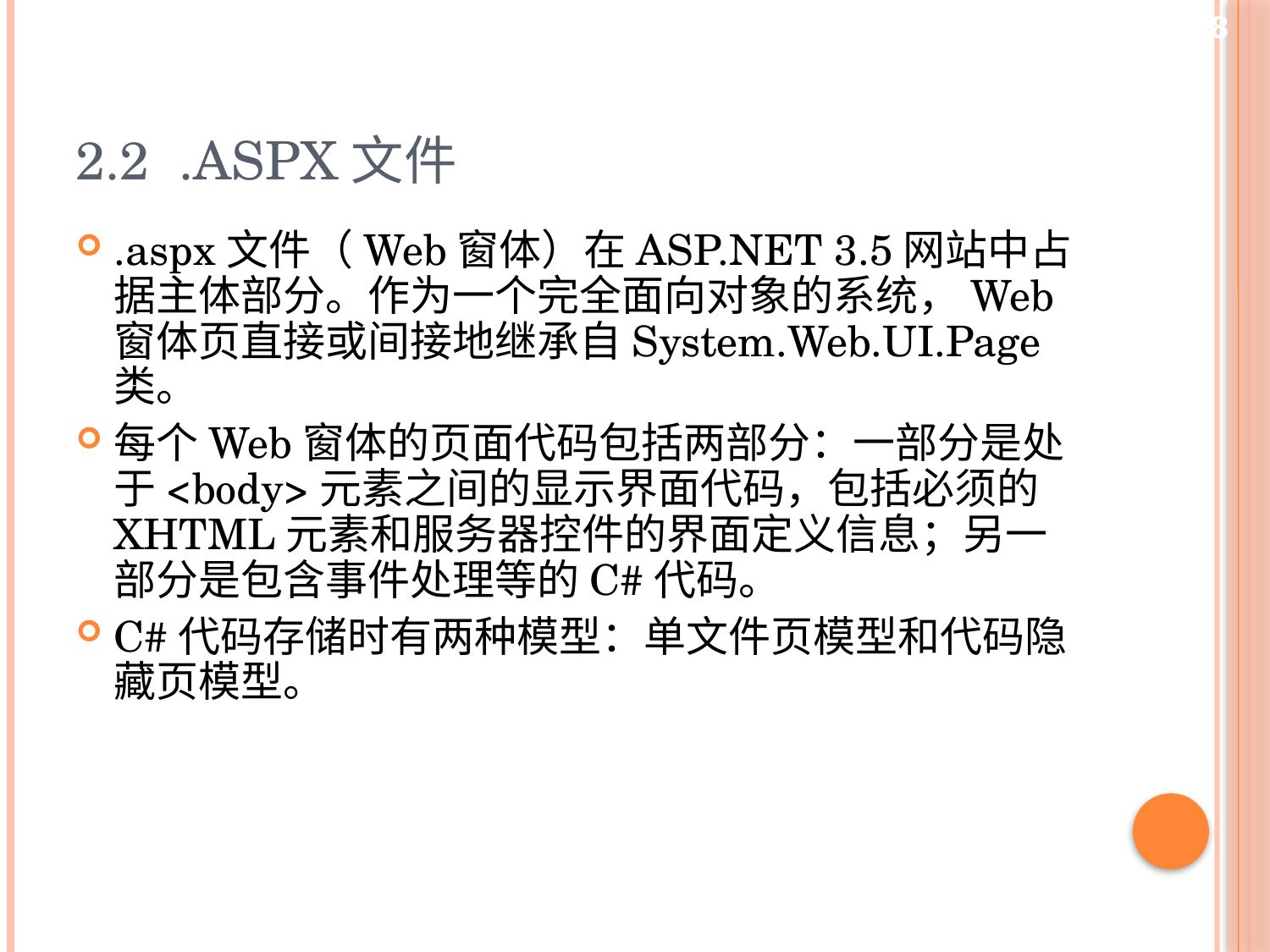

18
# 2.2  .aspx文件
.aspx文件（Web窗体）在ASP.NET 3.5网站中占据主体部分。作为一个完全面向对象的系统，Web窗体页直接或间接地继承自System.Web.UI.Page类。
每个Web窗体的页面代码包括两部分：一部分是处于<body>元素之间的显示界面代码，包括必须的XHTML元素和服务器控件的界面定义信息；另一部分是包含事件处理等的C#代码。
C#代码存储时有两种模型：单文件页模型和代码隐藏页模型。